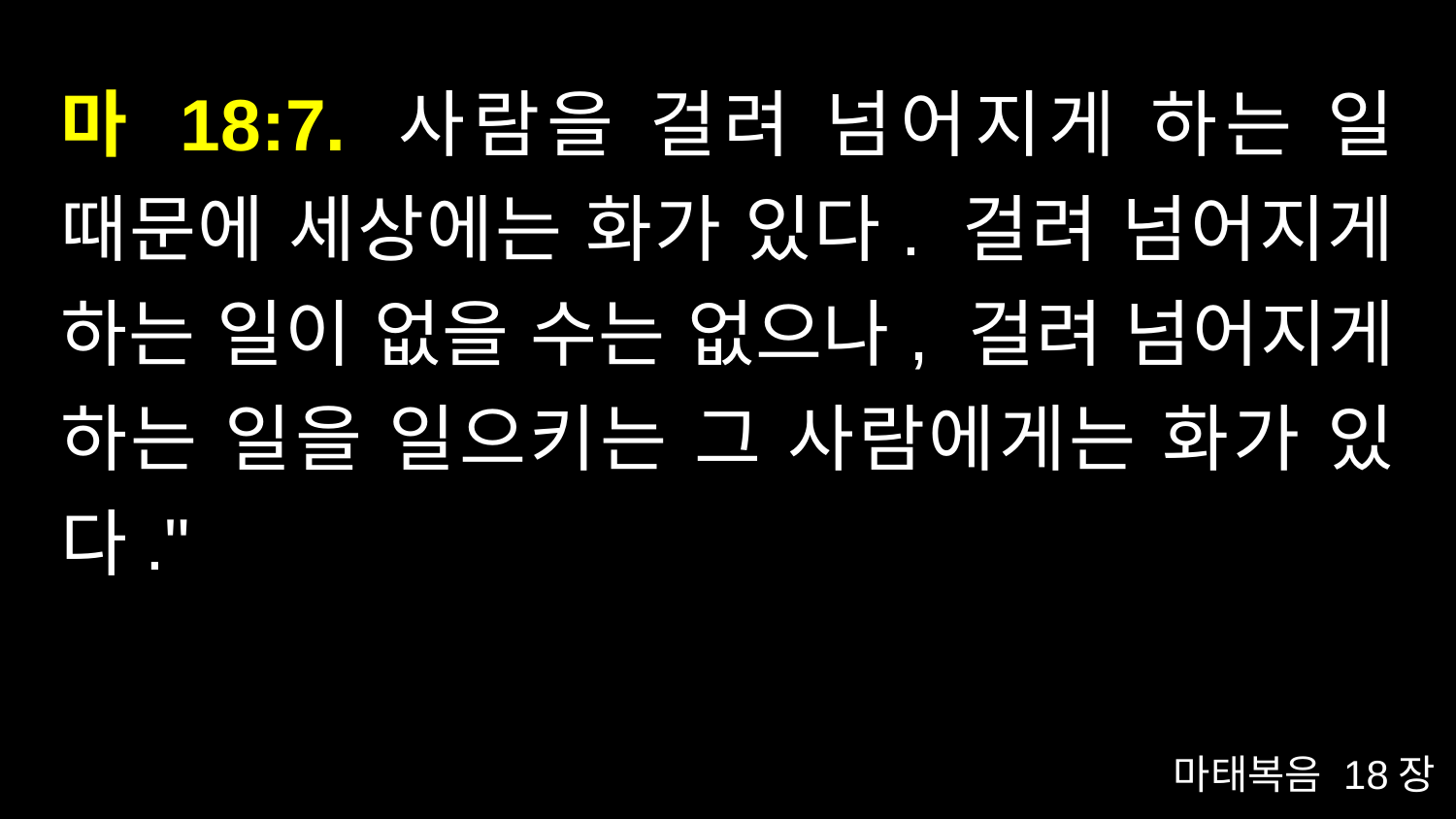

# 마 18:7. 사람을 걸려 넘어지게 하는 일 때문에 세상에는 화가 있다. 걸려 넘어지게 하는 일이 없을 수는 없으나, 걸려 넘어지게 하는 일을 일으키는 그 사람에게는 화가 있다."
마태복음 18장